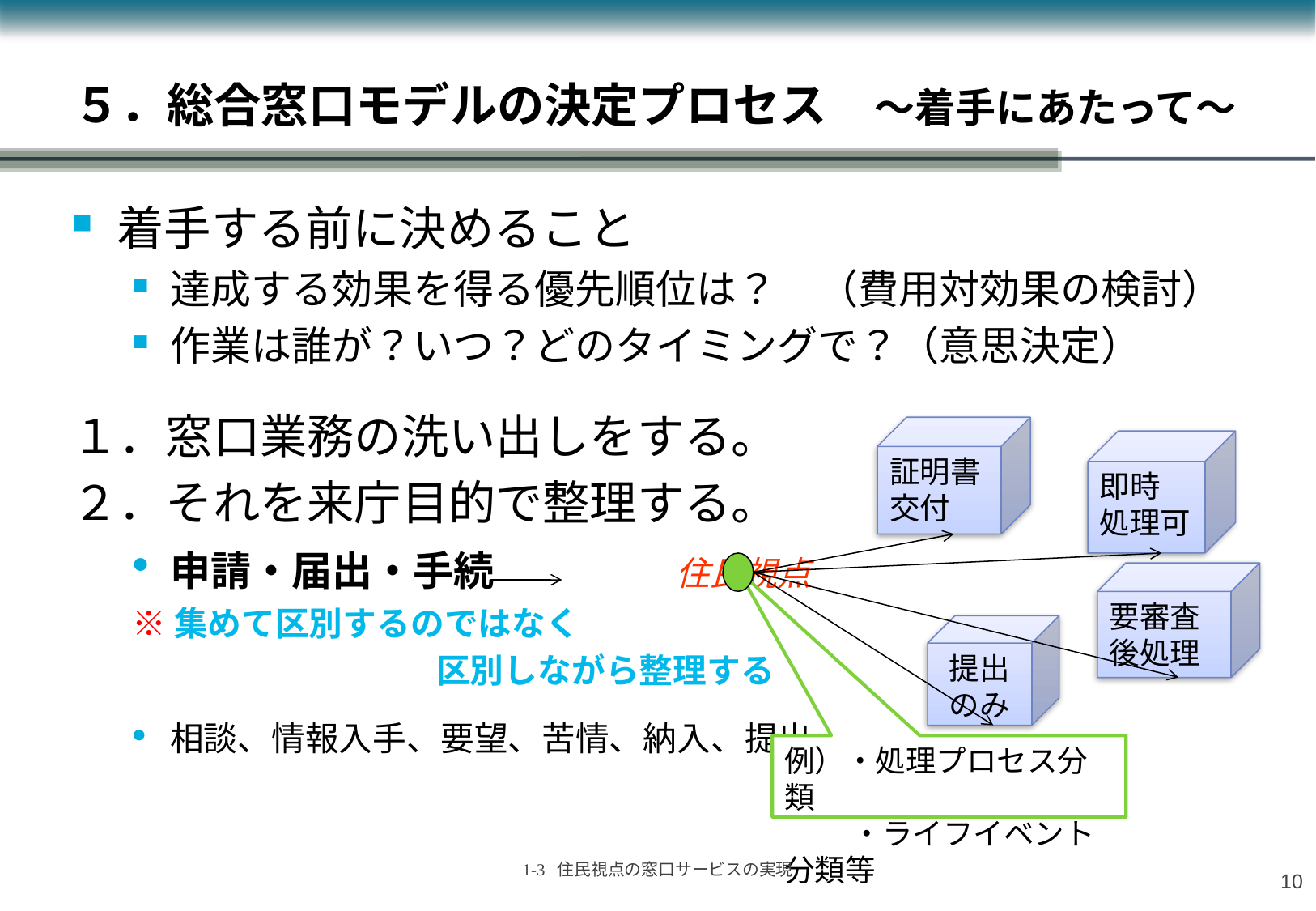

# ５．総合窓口モデルの決定プロセス　～着手にあたって～
着手する前に決めること
達成する効果を得る優先順位は？　（費用対効果の検討）
作業は誰が？いつ？どのタイミングで？（意思決定）
１．窓口業務の洗い出しをする。
２．それを来庁目的で整理する。
申請・届出・手続　　　　　住民視点
※集めて区別するのではなく
　　　　　　　　　区別しながら整理する
相談、情報入手、要望、苦情、納入、提出
証明書交付
即時
処理可

要審査
後処理
提出のみ
例）・処理プロセス分類
　 　・ライフイベント分類等
10
1-3  住民視点の窓口サービスの実現